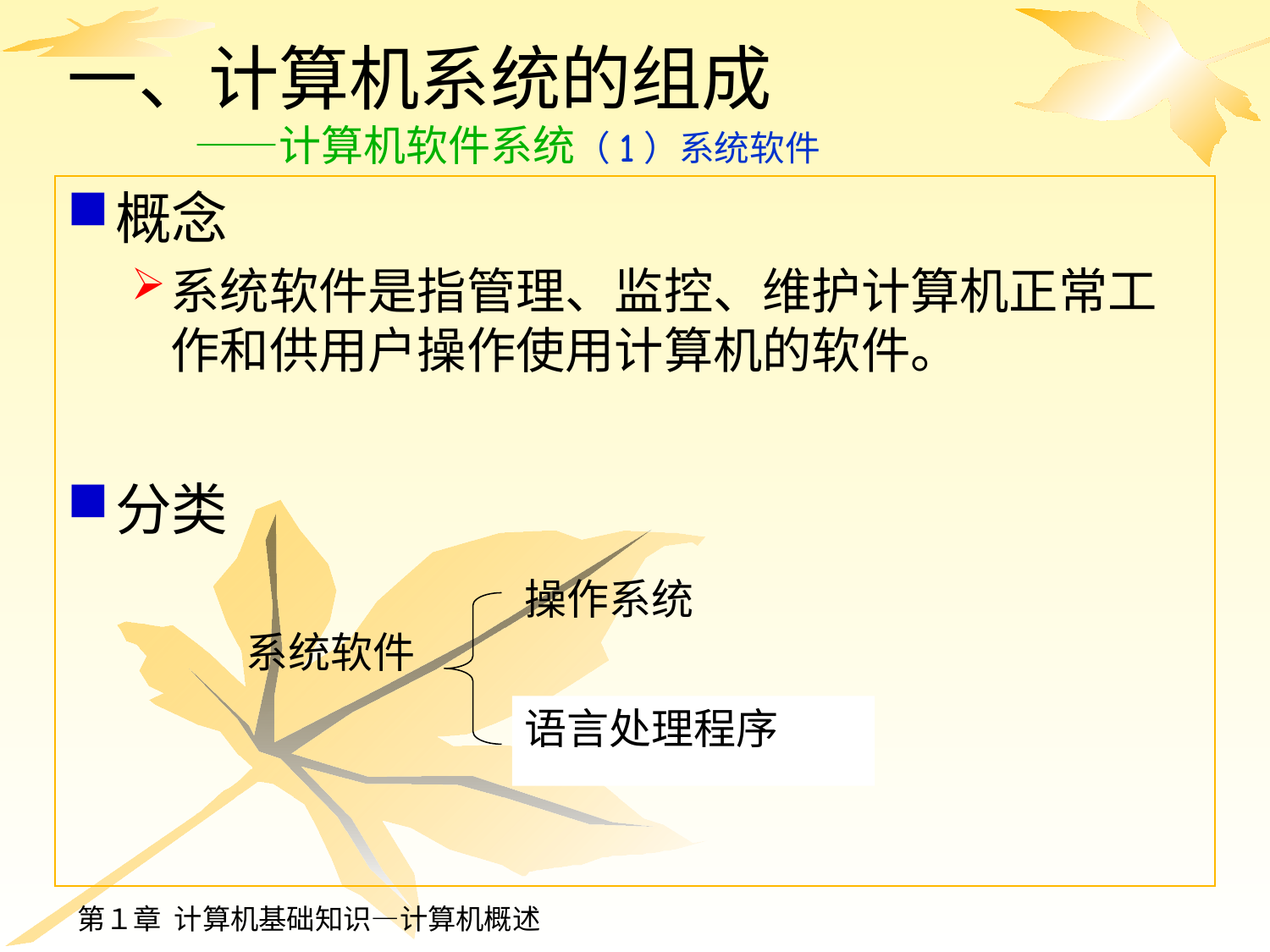

# 一、计算机系统的组成 ——计算机软件系统（1）系统软件
概念
系统软件是指管理、监控、维护计算机正常工作和供用户操作使用计算机的软件。

分类
操作系统

系统软件
语言处理程序